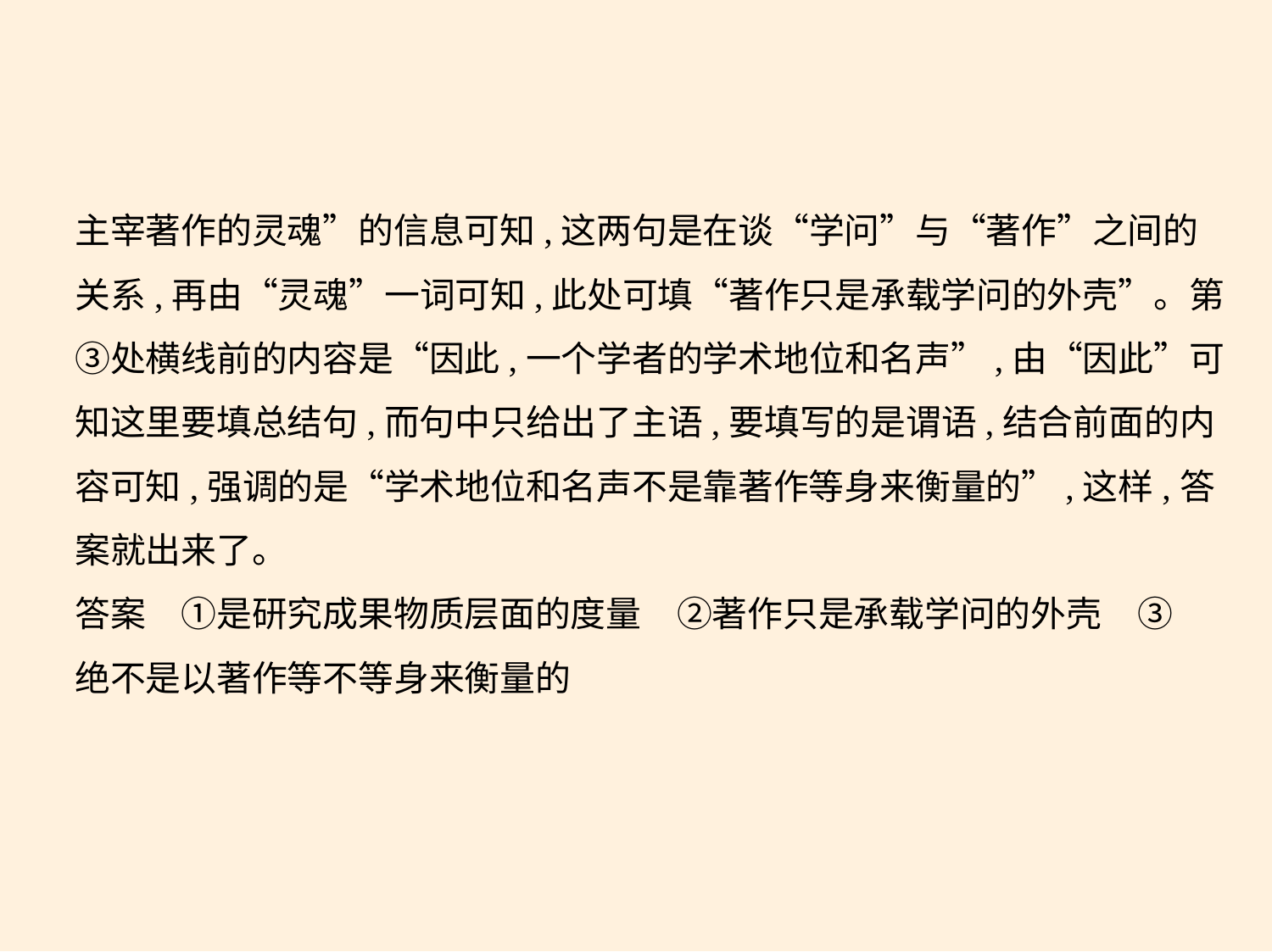

主宰著作的灵魂”的信息可知,这两句是在谈“学问”与“著作”之间的
关系,再由“灵魂”一词可知,此处可填“著作只是承载学问的外壳”。第
③处横线前的内容是“因此,一个学者的学术地位和名声”,由“因此”可
知这里要填总结句,而句中只给出了主语,要填写的是谓语,结合前面的内
容可知,强调的是“学术地位和名声不是靠著作等身来衡量的”,这样,答
案就出来了。
答案　①是研究成果物质层面的度量　②著作只是承载学问的外壳　③
绝不是以著作等不等身来衡量的